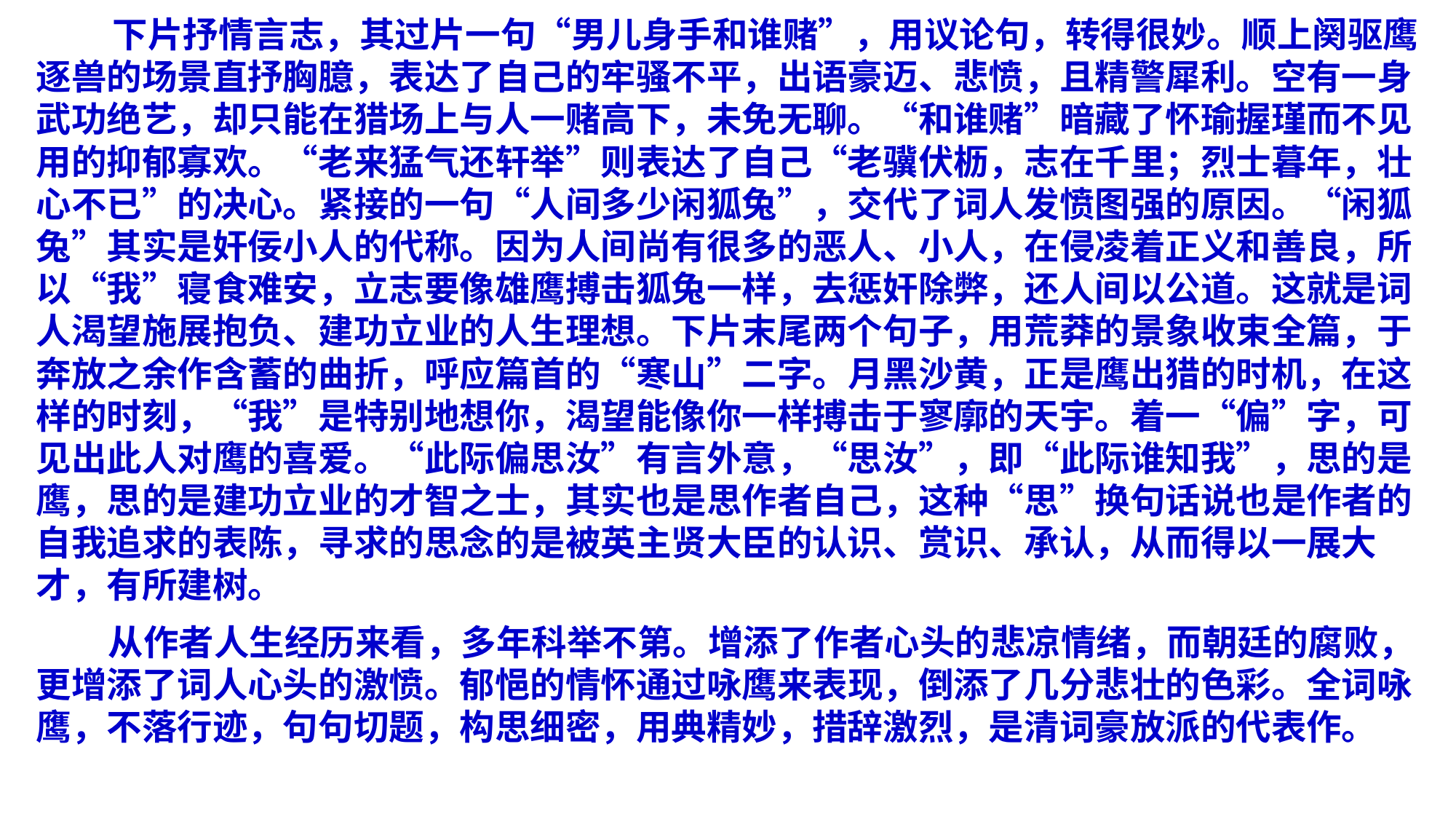

下片抒情言志，其过片一句“男儿身手和谁赌”，用议论句，转得很妙。顺上阕驱鹰逐兽的场景直抒胸臆，表达了自己的牢骚不平，出语豪迈、悲愤，且精警犀利。空有一身武功绝艺，却只能在猎场上与人一赌高下，未免无聊。“和谁赌”暗藏了怀瑜握瑾而不见用的抑郁寡欢。“老来猛气还轩举”则表达了自己“老骥伏枥，志在千里；烈士暮年，壮心不已”的决心。紧接的一句“人间多少闲狐兔”，交代了词人发愤图强的原因。“闲狐兔”其实是奸佞小人的代称。因为人间尚有很多的恶人、小人，在侵凌着正义和善良，所以“我”寝食难安，立志要像雄鹰搏击狐兔一样，去惩奸除弊，还人间以公道。这就是词人渴望施展抱负、建功立业的人生理想。下片末尾两个句子，用荒莽的景象收束全篇，于奔放之余作含蓄的曲折，呼应篇首的“寒山”二字。月黑沙黄，正是鹰出猎的时机，在这样的时刻，“我”是特别地想你，渴望能像你一样搏击于寥廓的天宇。着一“偏”字，可见出此人对鹰的喜爱。“此际偏思汝”有言外意，“思汝”，即“此际谁知我”，思的是鹰，思的是建功立业的才智之士，其实也是思作者自己，这种“思”换句话说也是作者的自我追求的表陈，寻求的思念的是被英主贤大臣的认识、赏识、承认，从而得以一展大才，有所建树。
        从作者人生经历来看，多年科举不第。增添了作者心头的悲凉情绪，而朝廷的腐败，更增添了词人心头的激愤。郁悒的情怀通过咏鹰来表现，倒添了几分悲壮的色彩。全词咏鹰，不落行迹，句句切题，构思细密，用典精妙，措辞激烈，是清词豪放派的代表作。